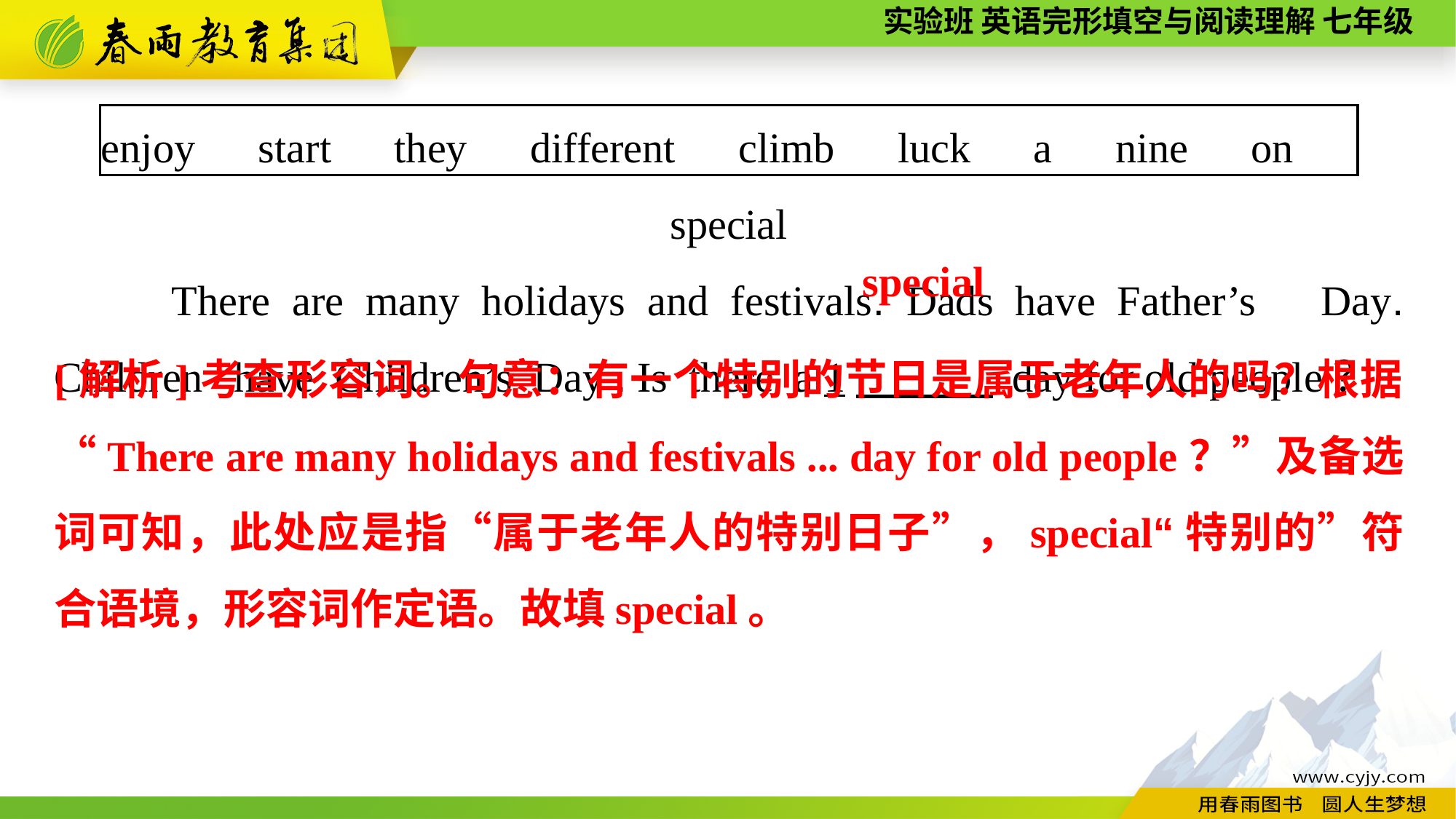

enjoy　start　they　different　climb　luck　a　nine　on　special
　　There are many holidays and festivals. Dads have Father’s   Day. Children   have  Children’s  Day . Is  there  a 1　           day for old people？

special
[解析]考查形容词。句意：有一个特别的节日是属于老年人的吗？根据“There are many holidays and festivals ... day for old people？”及备选词可知，此处应是指“属于老年人的特别日子”，special“特别的”符合语境，形容词作定语。故填special。